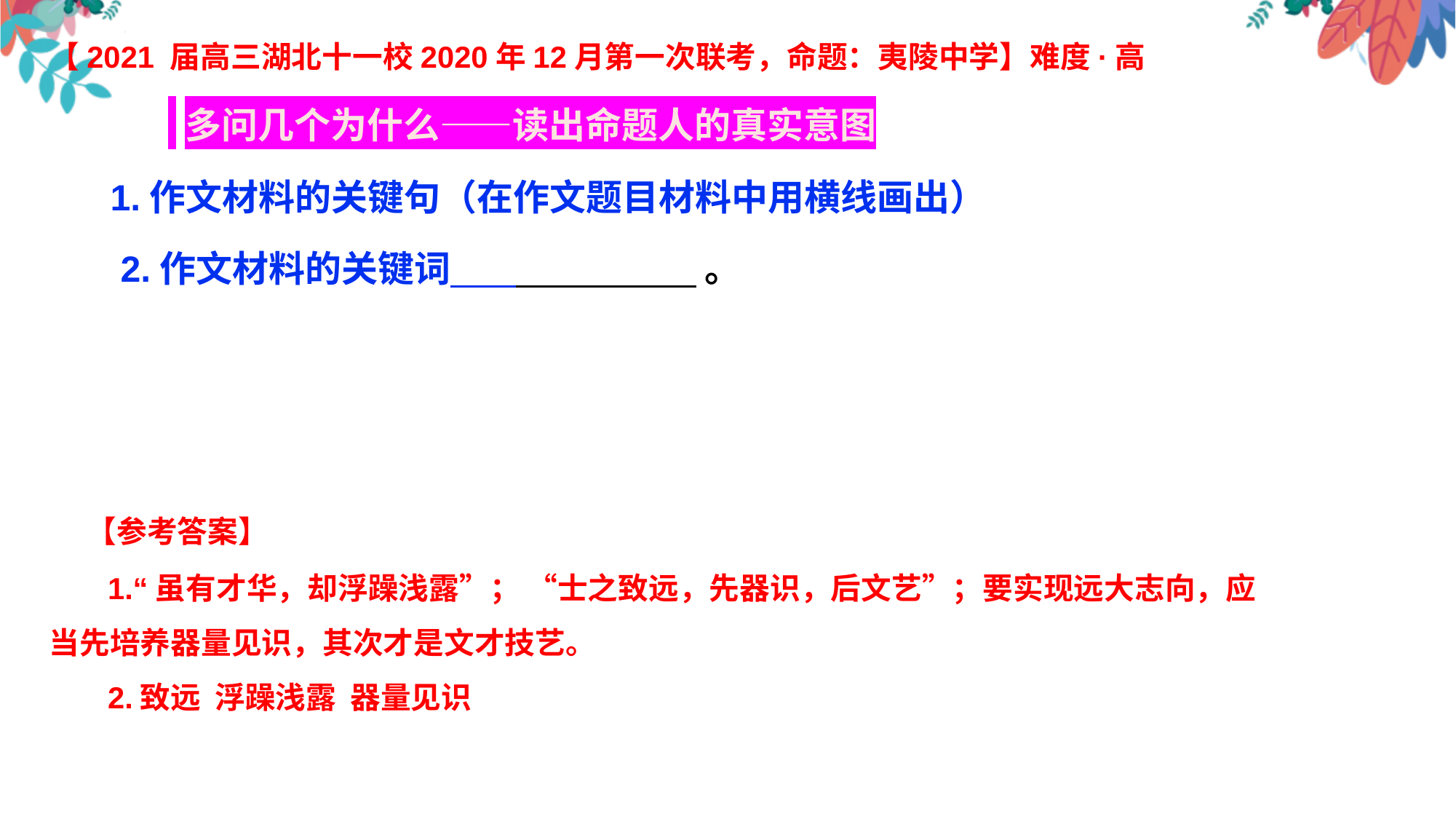

【2021 届高三湖北十一校2020年12月第一次联考，命题：夷陵中学】难度·高
                  多问几个为什么——读出命题人的真实意图
      1.作文材料的关键句（在作文题目材料中用横线画出）
       2.作文材料的关键词                               。

   【参考答案】
       1.“虽有才华，却浮躁浅露”； “士之致远，先器识，后文艺”；要实现远大志向，应当先培养器量见识，其次才是文才技艺。
       2.致远  浮躁浅露  器量见识